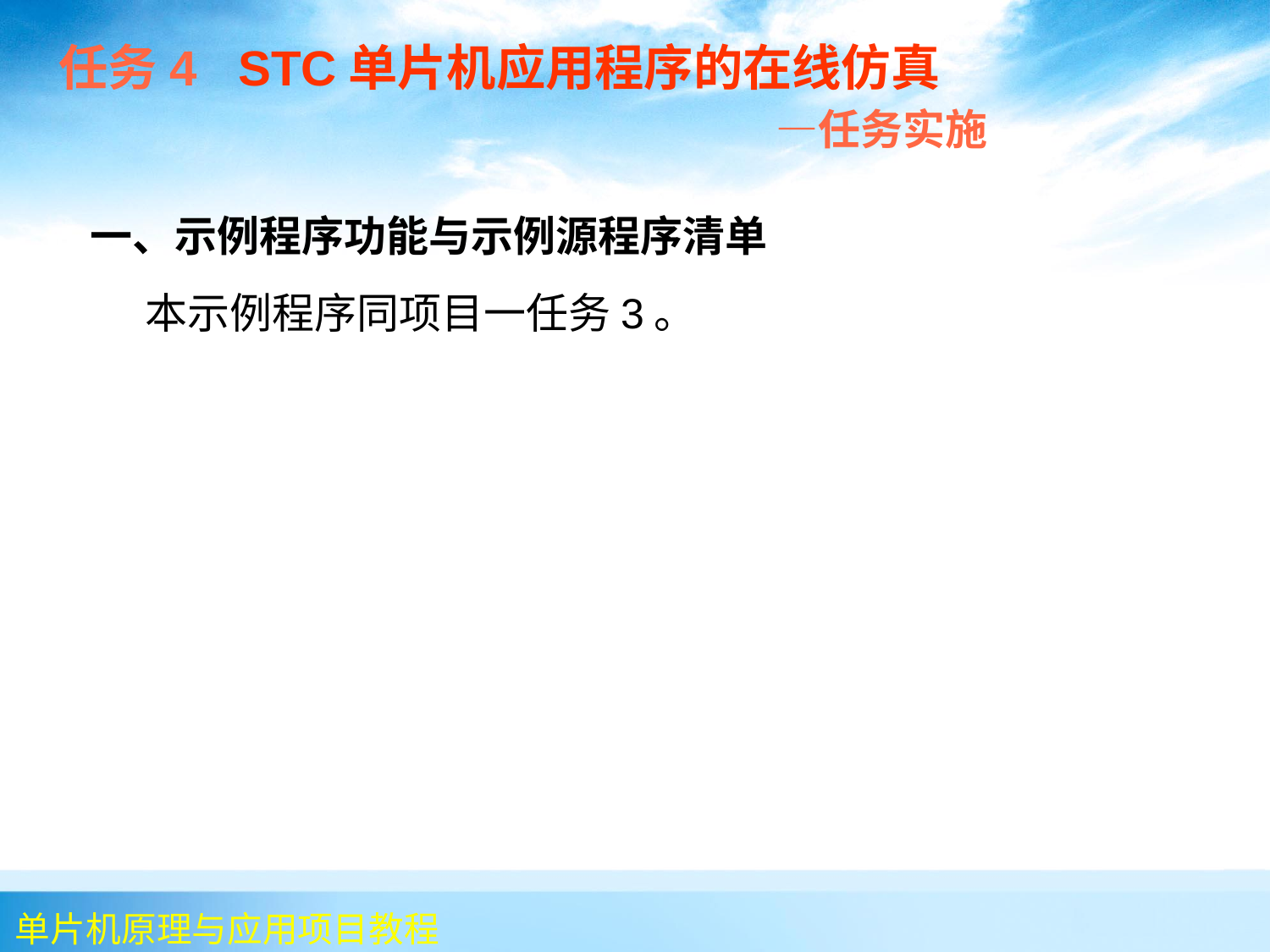

任务4   STC单片机应用程序的在线仿真
                                                                  —任务实施
   一、示例程序功能与示例源程序清单
	    本示例程序同项目一任务3。